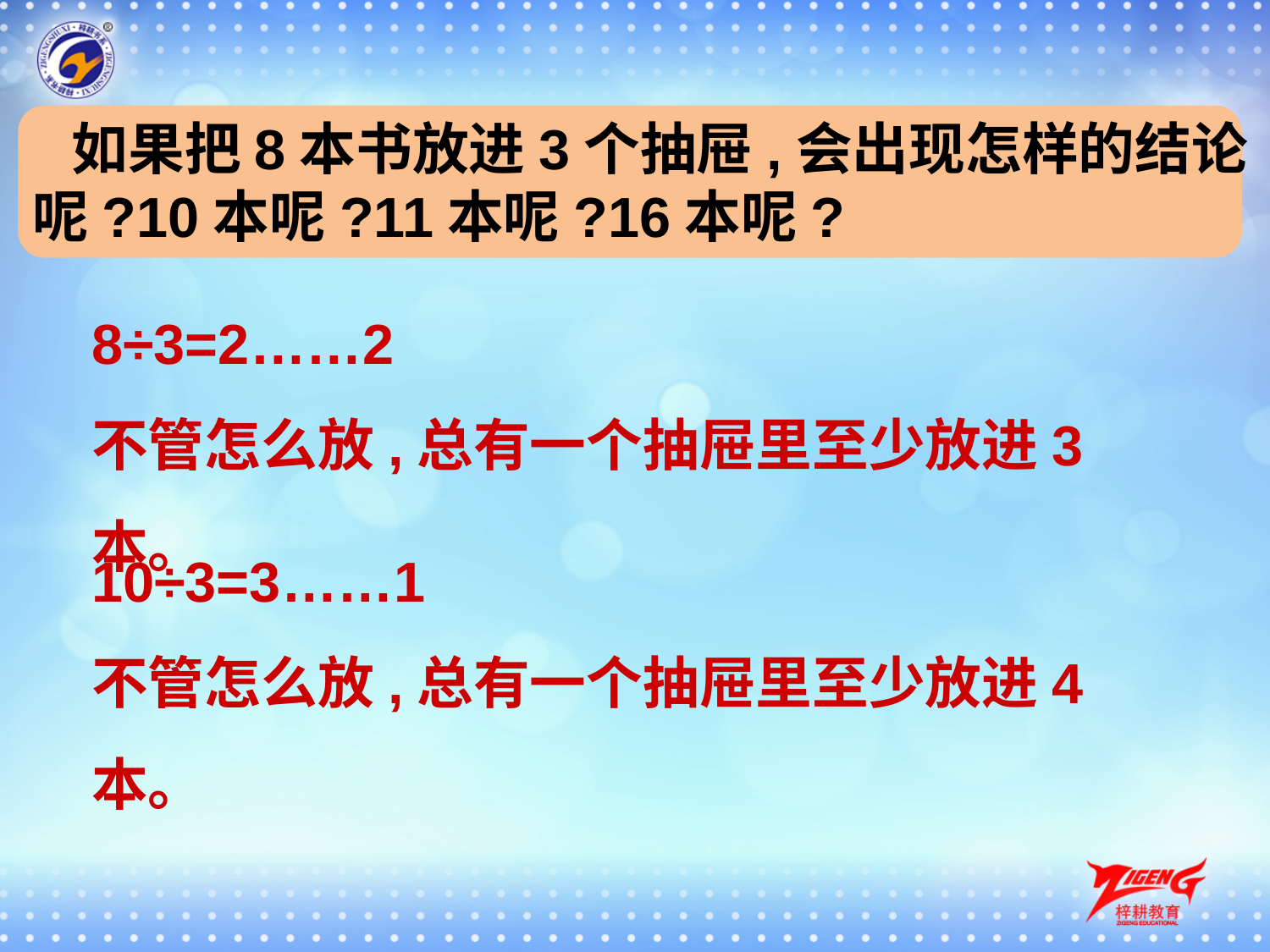

如果把8本书放进3个抽屉,会出现怎样的结论呢?10本呢?11本呢?16本呢?
8÷3=2……2
不管怎么放,总有一个抽屉里至少放进3本。
10÷3=3……1
不管怎么放,总有一个抽屉里至少放进4本。